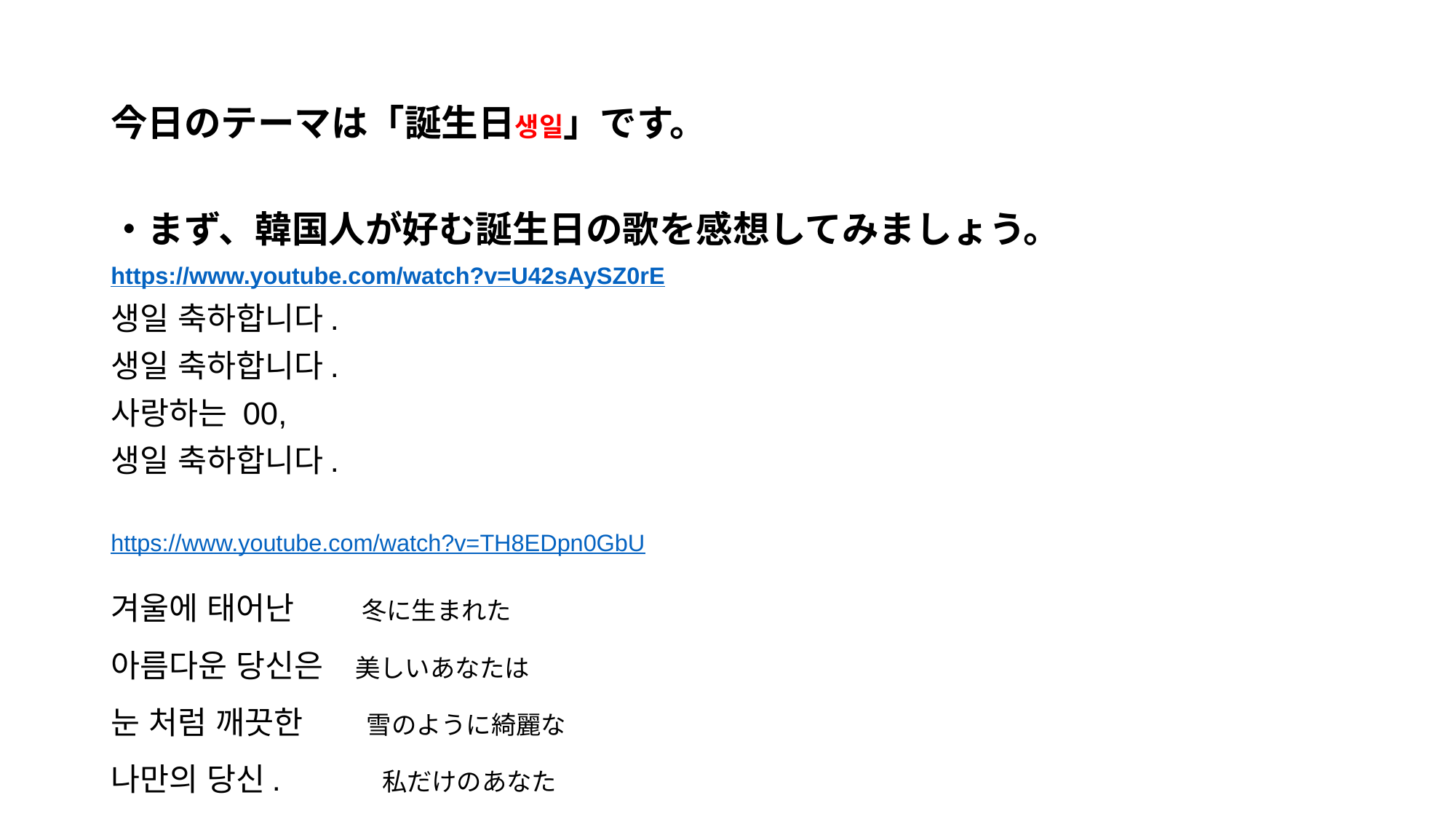

#
今日のテーマは「誕生日생일」です。

・まず、韓国人が好む誕生日の歌を感想してみましょう。
https://www.youtube.com/watch?v=U42sAySZ0rE
생일 축하합니다.
생일 축하합니다.
사랑하는 00,
생일 축하합니다.

https://www.youtube.com/watch?v=TH8EDpn0GbU
겨울에 태어난    　冬に生まれた
아름다운 당신은　美しいあなたは
눈 처럼 깨끗한　　雪のように綺麗な
나만의 당신.　　　私だけのあなた